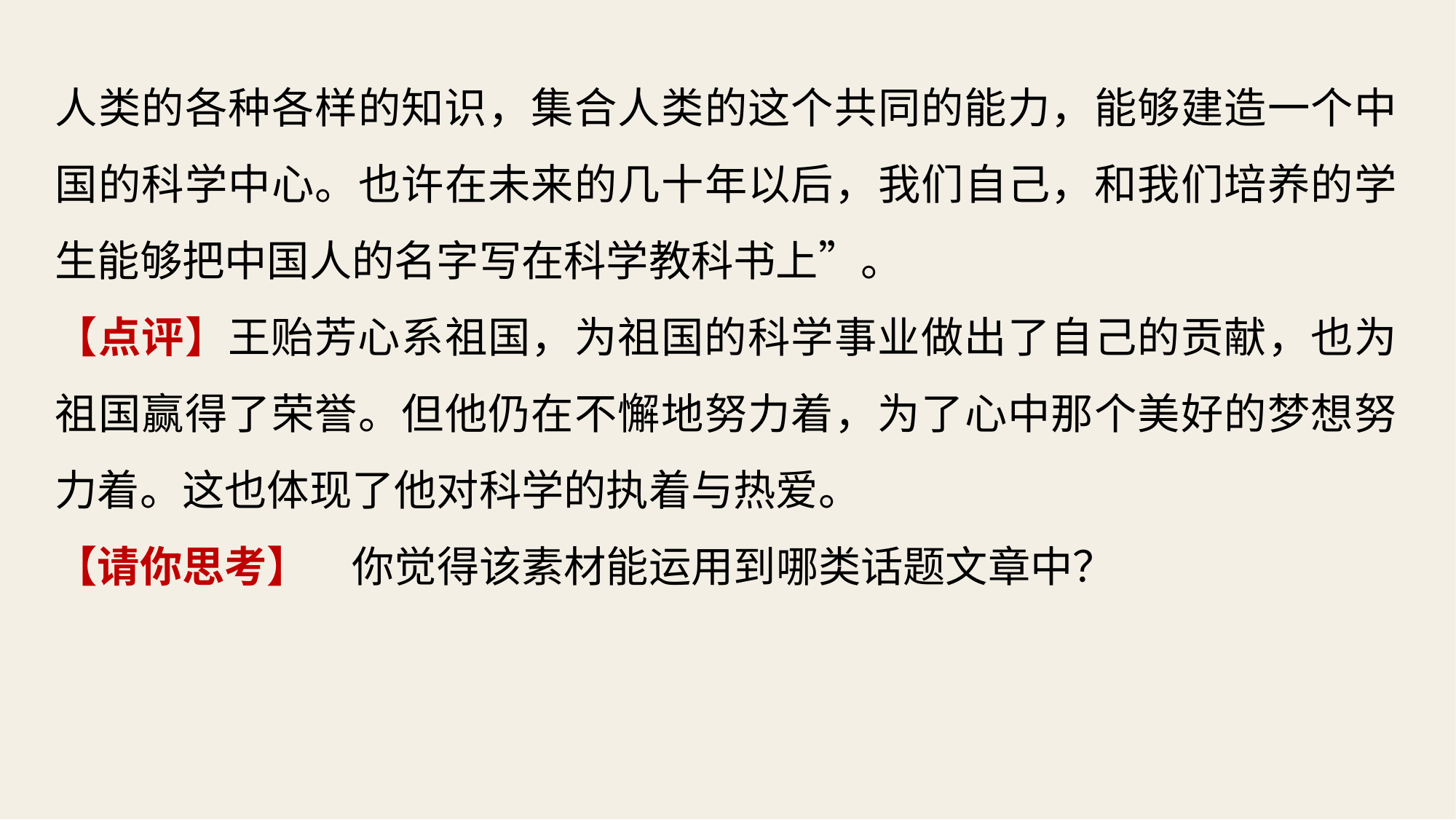

人类的各种各样的知识，集合人类的这个共同的能力，能够建造一个中国的科学中心。也许在未来的几十年以后，我们自己，和我们培养的学生能够把中国人的名字写在科学教科书上”。
【点评】王贻芳心系祖国，为祖国的科学事业做出了自己的贡献，也为祖国赢得了荣誉。但他仍在不懈地努力着，为了心中那个美好的梦想努力着。这也体现了他对科学的执着与热爱。
【请你思考】　你觉得该素材能运用到哪类话题文章中？